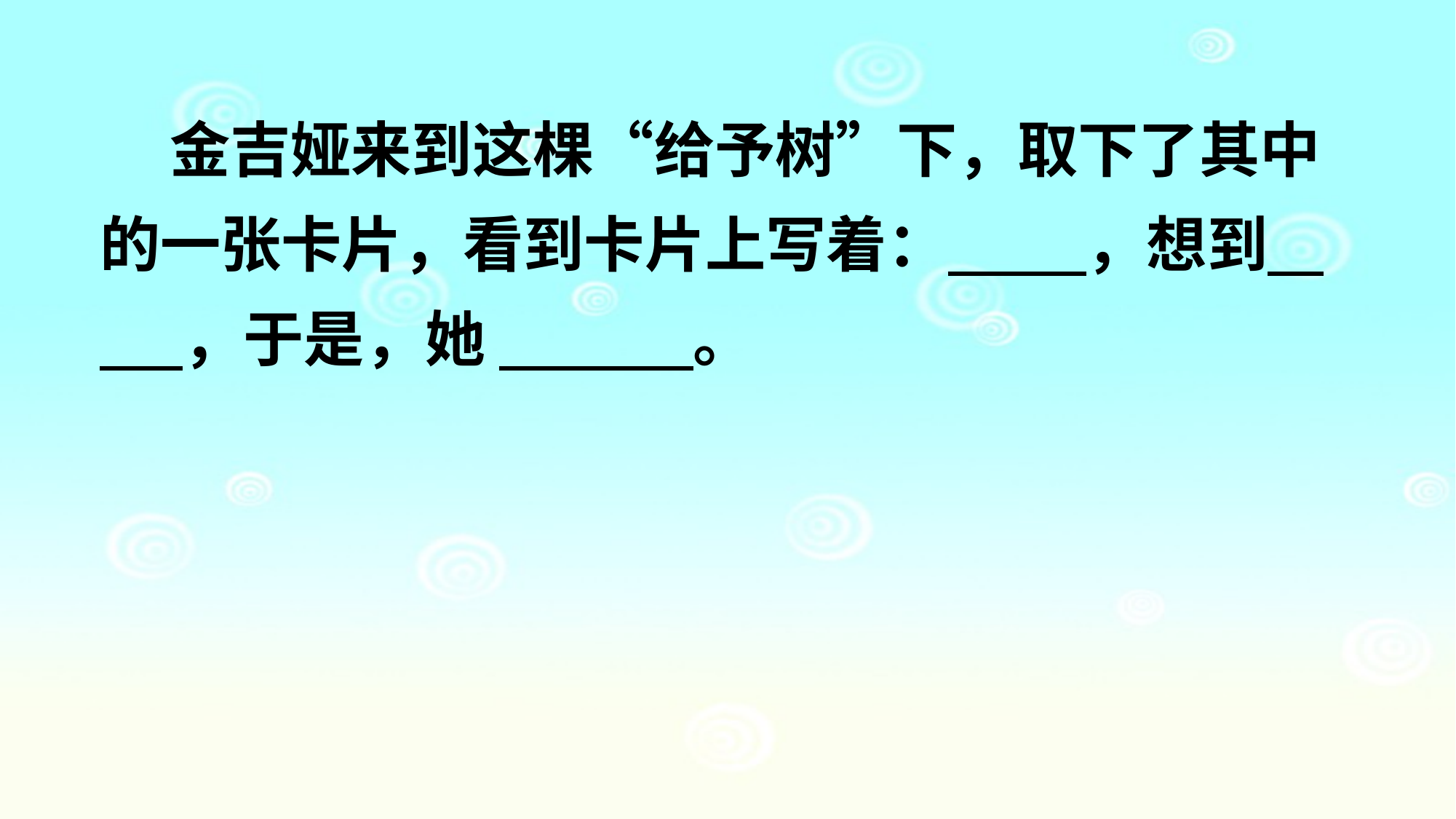

金吉娅来到这棵“给予树”下，取下了其中的一张卡片，看到卡片上写着：          ，想到           ，于是，她               。